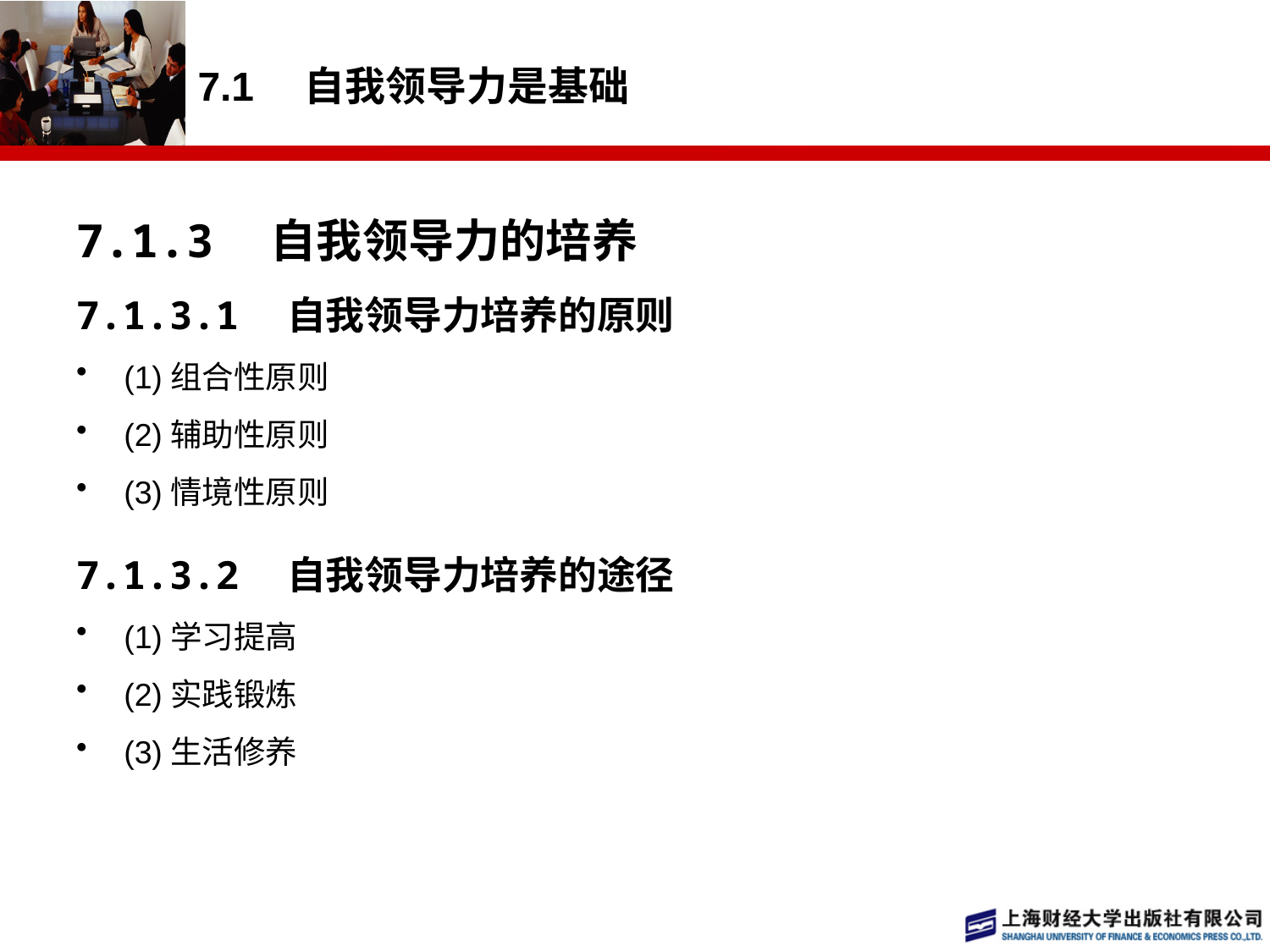

# 7.1　自我领导力是基础
7.1.3　自我领导力的培养
7.1.3.1　自我领导力培养的原则
(1)组合性原则
(2)辅助性原则
(3)情境性原则

7.1.3.2　自我领导力培养的途径
(1)学习提高
(2)实践锻炼
(3)生活修养